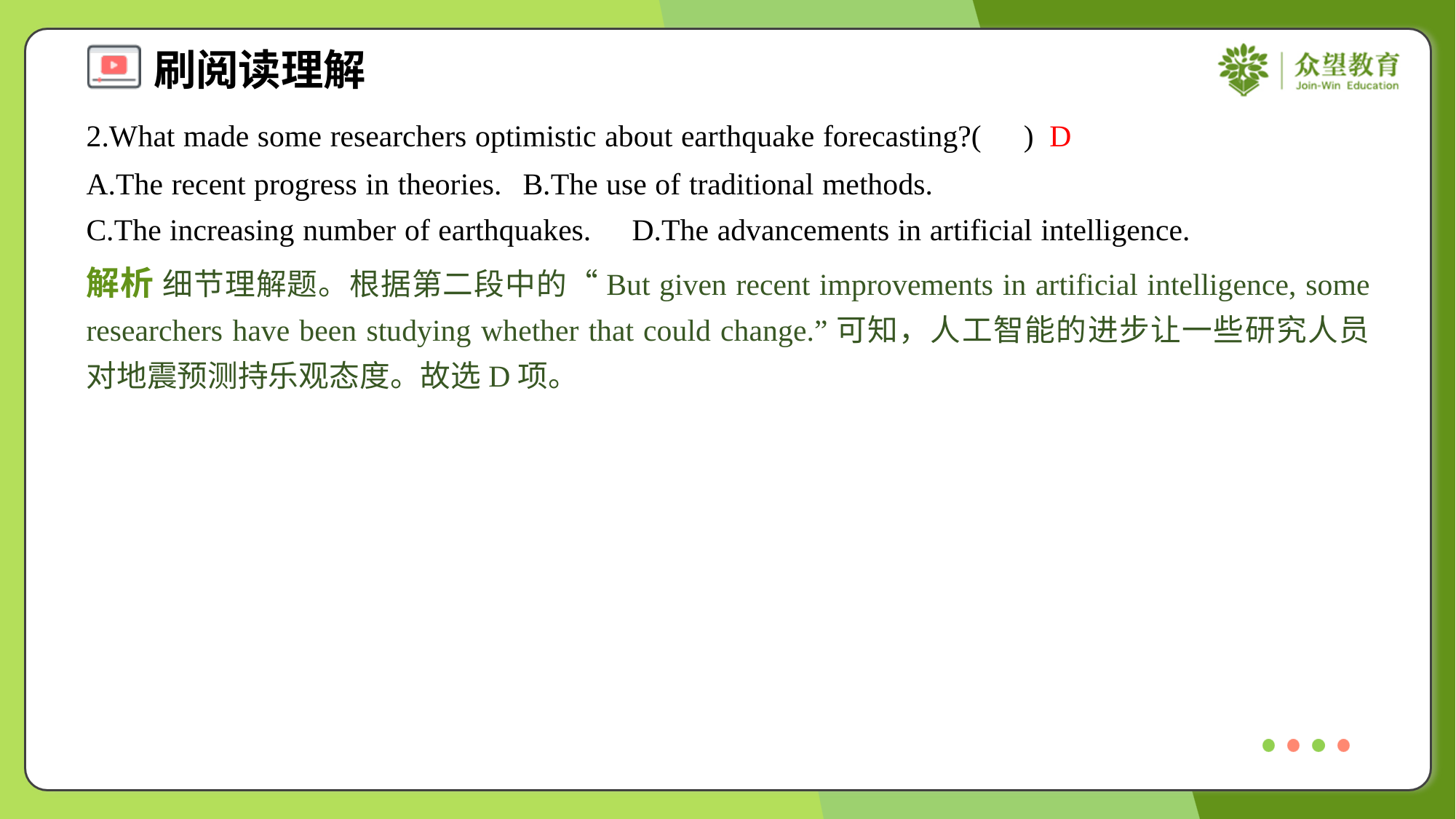

2.What made some researchers optimistic about earthquake forecasting?(     )
D
A.The recent progress in theories.	B.The use of traditional methods.
C.The increasing number of earthquakes.	D.The advancements in artificial intelligence.
解析 细节理解题。根据第二段中的“But given recent improvements in artificial intelligence, some researchers have been studying whether that could change.”可知，人工智能的进步让一些研究人员对地震预测持乐观态度。故选D项。